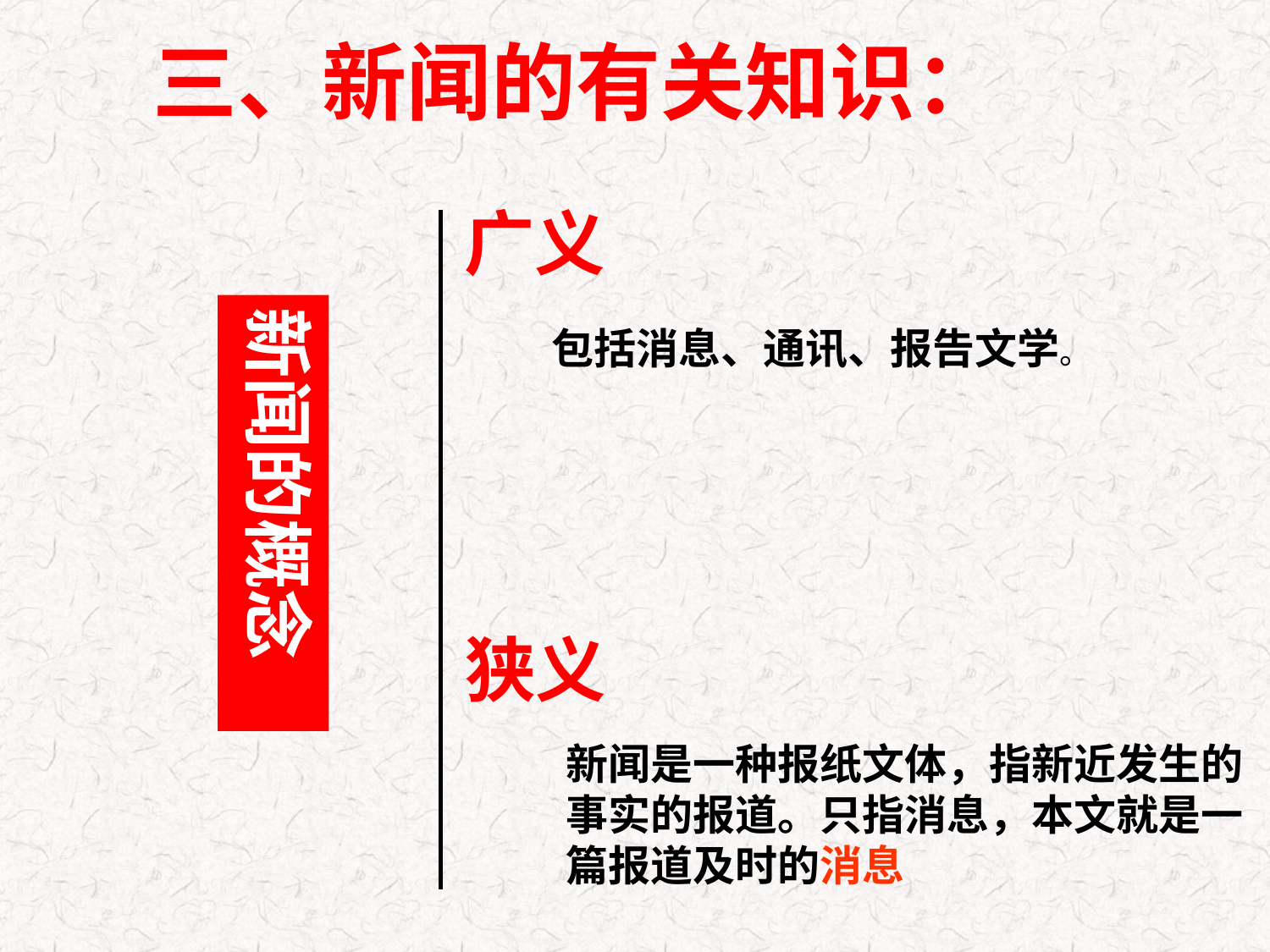

三、新闻的有关知识：

广义
新闻的概念

包括消息、通讯、报告文学。
狭义
新闻是一种报纸文体，指新近发生的事实的报道。只指消息，本文就是一篇报道及时的消息